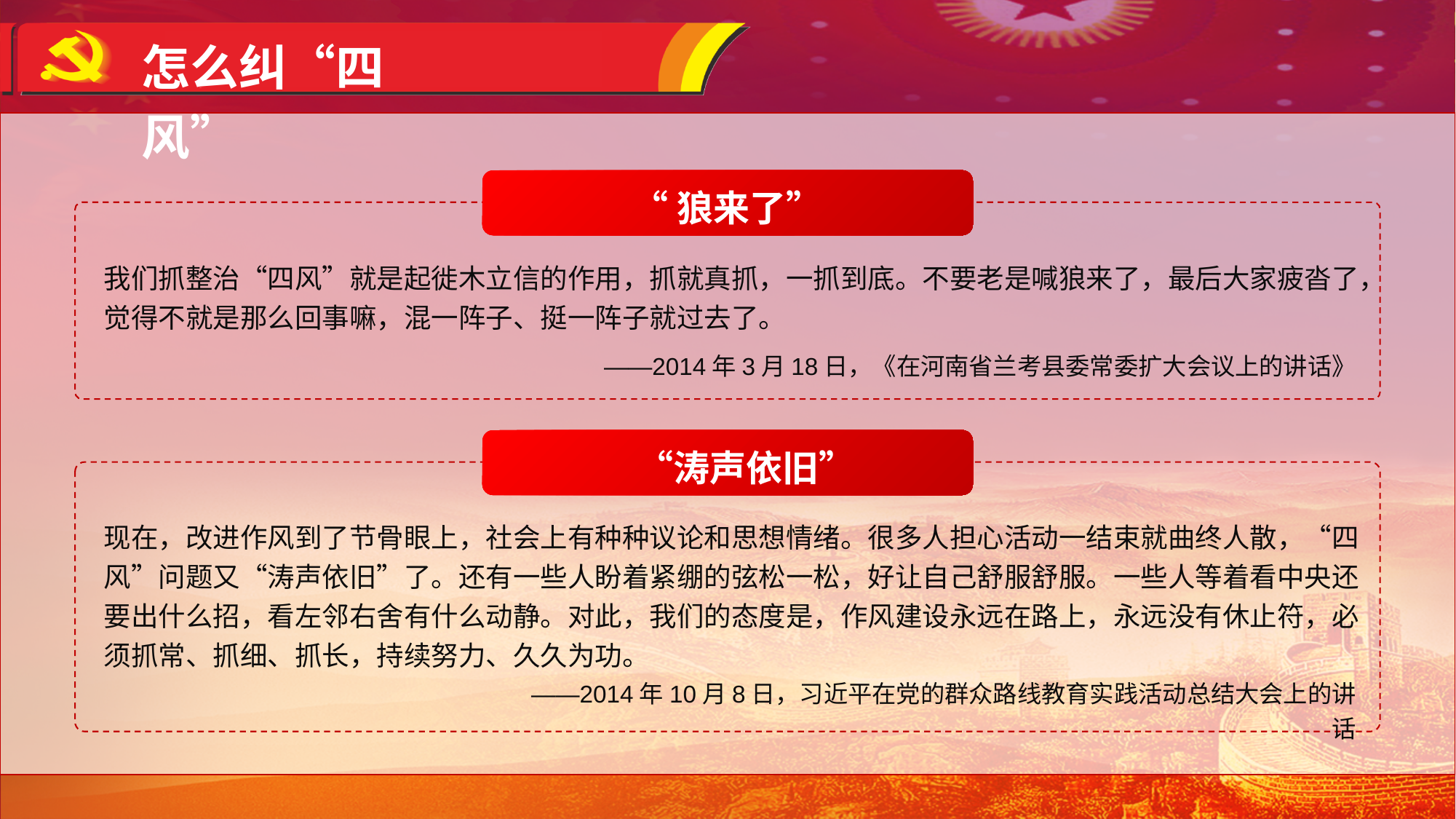

怎么纠“四风”
“狼来了”

我们抓整治“四风”就是起徙木立信的作用，抓就真抓，一抓到底。不要老是喊狼来了，最后大家疲沓了，觉得不就是那么回事嘛，混一阵子、挺一阵子就过去了。
——2014年3月18日，《在河南省兰考县委常委扩大会议上的讲话》
　“涛声依旧”

现在，改进作风到了节骨眼上，社会上有种种议论和思想情绪。很多人担心活动一结束就曲终人散，“四风”问题又“涛声依旧”了。还有一些人盼着紧绷的弦松一松，好让自己舒服舒服。一些人等着看中央还要出什么招，看左邻右舍有什么动静。对此，我们的态度是，作风建设永远在路上，永远没有休止符，必须抓常、抓细、抓长，持续努力、久久为功。
——2014年10月8日，习近平在党的群众路线教育实践活动总结大会上的讲话